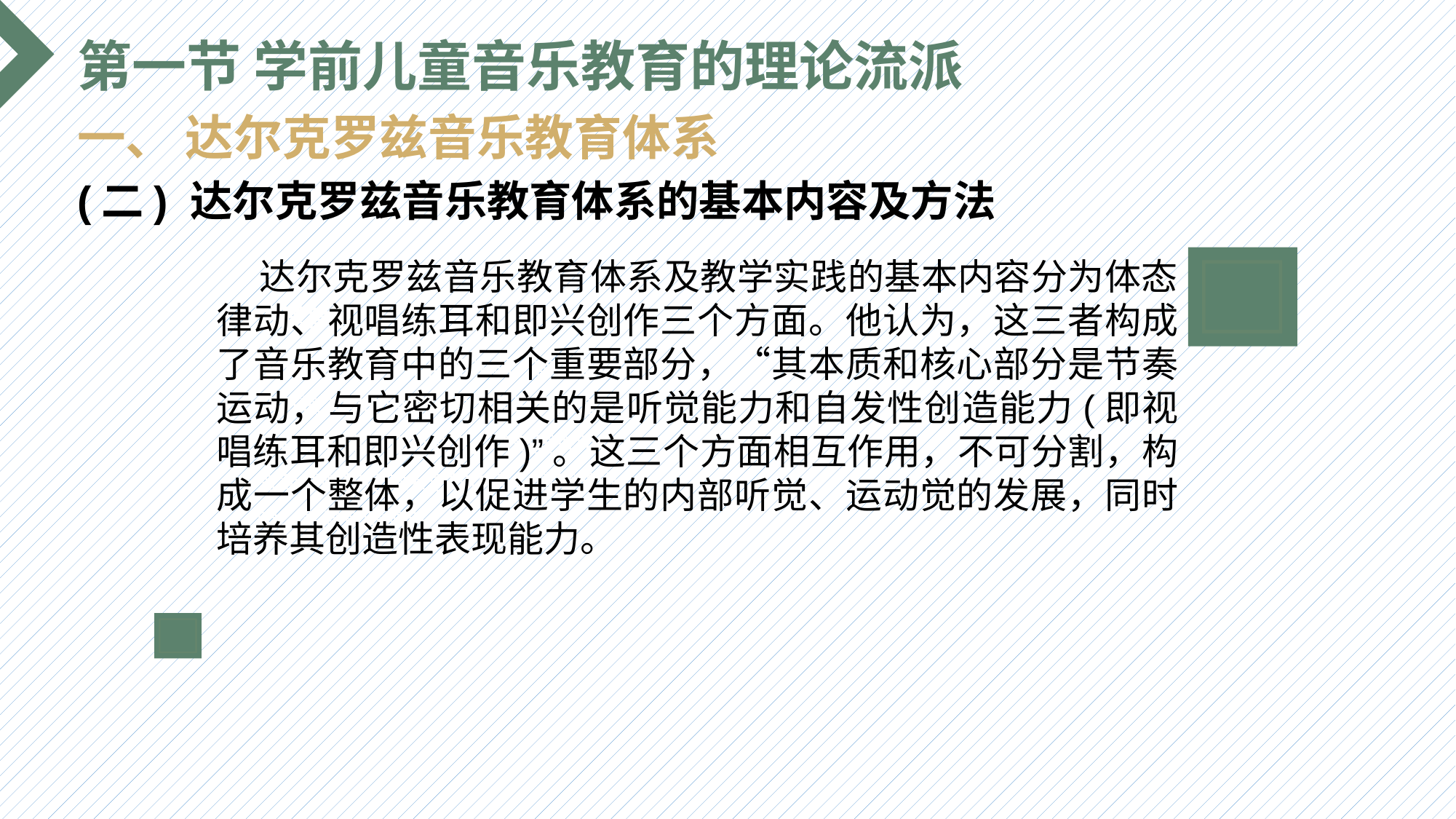

第一节 学前儿童音乐教育的理论流派
一、 达尔克罗兹音乐教育体系
(二) 达尔克罗兹音乐教育体系的基本内容及方法

    达尔克罗兹音乐教育体系及教学实践的基本内容分为体态律动、视唱练耳和即兴创作三个方面。他认为，这三者构成了音乐教育中的三个重要部分，“其本质和核心部分是节奏运动，与它密切相关的是听觉能力和自发性创造能力(即视唱练耳和即兴创作)”。这三个方面相互作用，不可分割，构成一个整体，以促进学生的内部听觉、运动觉的发展，同时培养其创造性表现能力。

选题背景
输入您的内容，请简要说明，言简意赅即可输入您的内容，请简要说明，言简意赅即可输入您的内容，请简要说明，言简意赅即可输入您的内容，请简要说明，言简意赅即可